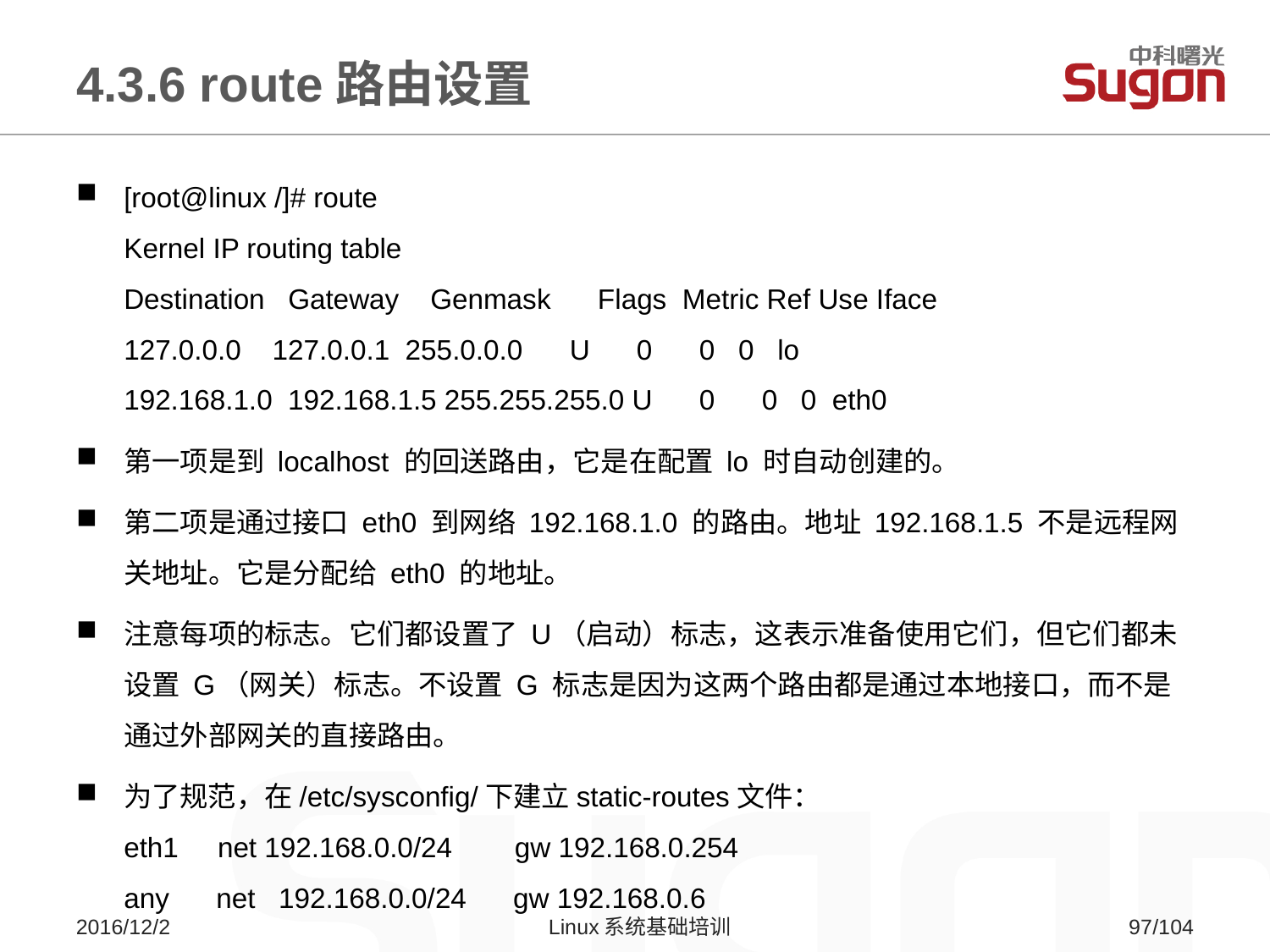

# 4.3.6 route路由设置
[root@linux /]# route
Kernel IP routing table
Destination   Gateway    Genmask      Flags  Metric Ref Use Iface
127.0.0.0    127.0.0.1  255.0.0.0      U      0      0   0   lo
192.168.1.0  192.168.1.5 255.255.255.0 U      0      0   0  eth0
第一项是到 localhost 的回送路由，它是在配置 lo 时自动创建的。
第二项是通过接口 eth0 到网络 192.168.1.0 的路由。地址 192.168.1.5 不是远程网关地址。它是分配给 eth0 的地址。
注意每项的标志。它们都设置了 U（启动）标志，这表示准备使用它们，但它们都未设置 G（网关）标志。不设置 G 标志是因为这两个路由都是通过本地接口，而不是通过外部网关的直接路由。
为了规范，在/etc/sysconfig/下建立static-routes文件：
eth1     net 192.168.0.0/24        gw 192.168.0.254
any      net   192.168.0.0/24      gw 192.168.0.6